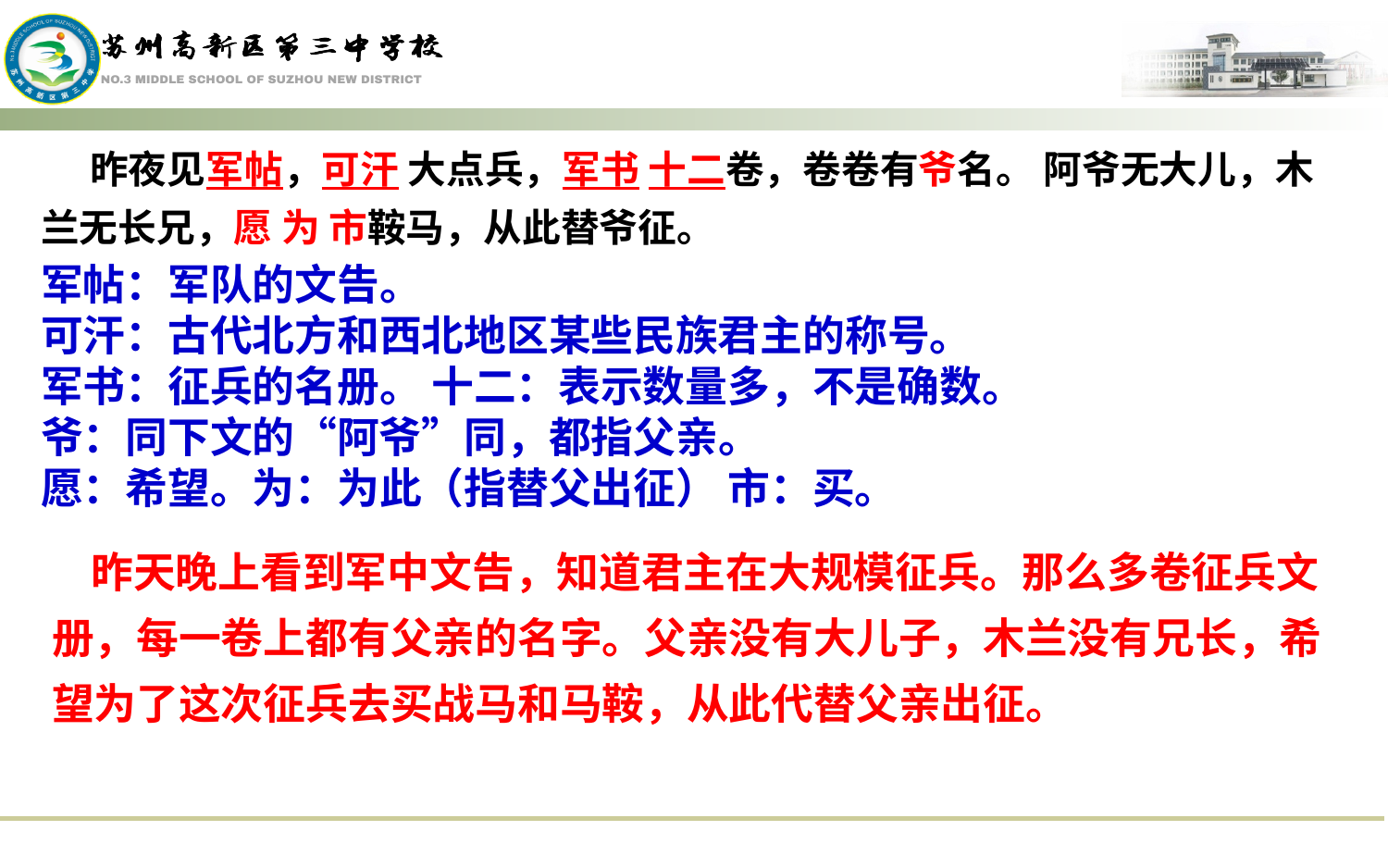

昨夜见军帖，可汗 大点兵，军书 十二卷，卷卷有爷名。 阿爷无大儿，木兰无长兄，愿 为 市鞍马，从此替爷征。
军帖：军队的文告。
可汗：古代北方和西北地区某些民族君主的称号。
军书：征兵的名册。 十二：表示数量多，不是确数。
爷：同下文的“阿爷”同，都指父亲。
愿：希望。为：为此（指替父出征） 市：买。
   昨天晚上看到军中文告，知道君主在大规模征兵。那么多卷征兵文册，每一卷上都有父亲的名字。父亲没有大儿子，木兰没有兄长，希望为了这次征兵去买战马和马鞍，从此代替父亲出征。